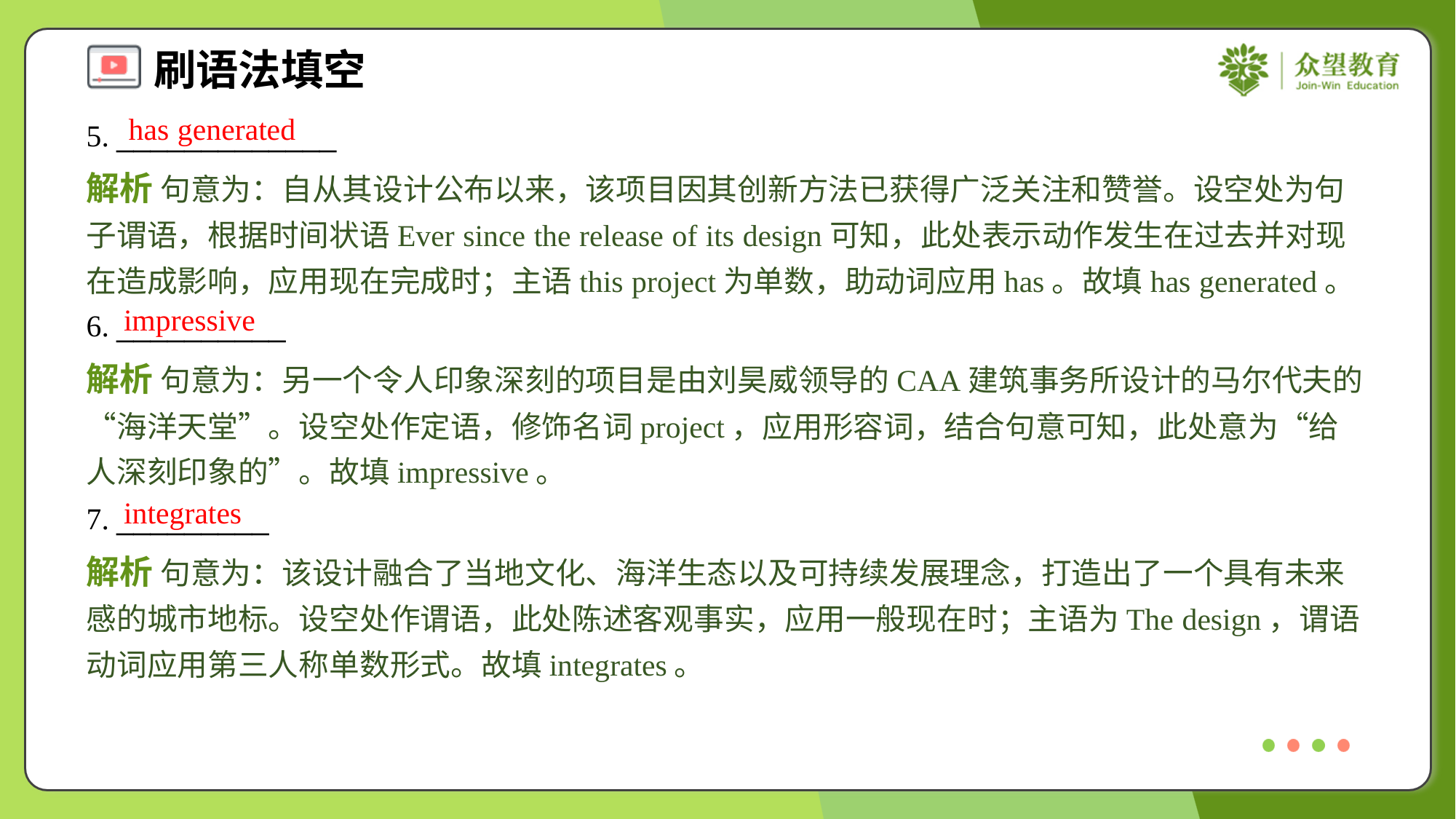

has generated
5. _____________
解析 句意为：自从其设计公布以来，该项目因其创新方法已获得广泛关注和赞誉。设空处为句子谓语，根据时间状语Ever since the release of its design可知，此处表示动作发生在过去并对现在造成影响，应用现在完成时；主语this project为单数，助动词应用has。故填has generated。
impressive
6. __________
解析 句意为：另一个令人印象深刻的项目是由刘昊威领导的CAA建筑事务所设计的马尔代夫的“海洋天堂”。设空处作定语，修饰名词project，应用形容词，结合句意可知，此处意为“给人深刻印象的”。故填impressive。
integrates
7. _________
解析 句意为：该设计融合了当地文化、海洋生态以及可持续发展理念，打造出了一个具有未来感的城市地标。设空处作谓语，此处陈述客观事实，应用一般现在时；主语为The design，谓语动词应用第三人称单数形式。故填integrates。